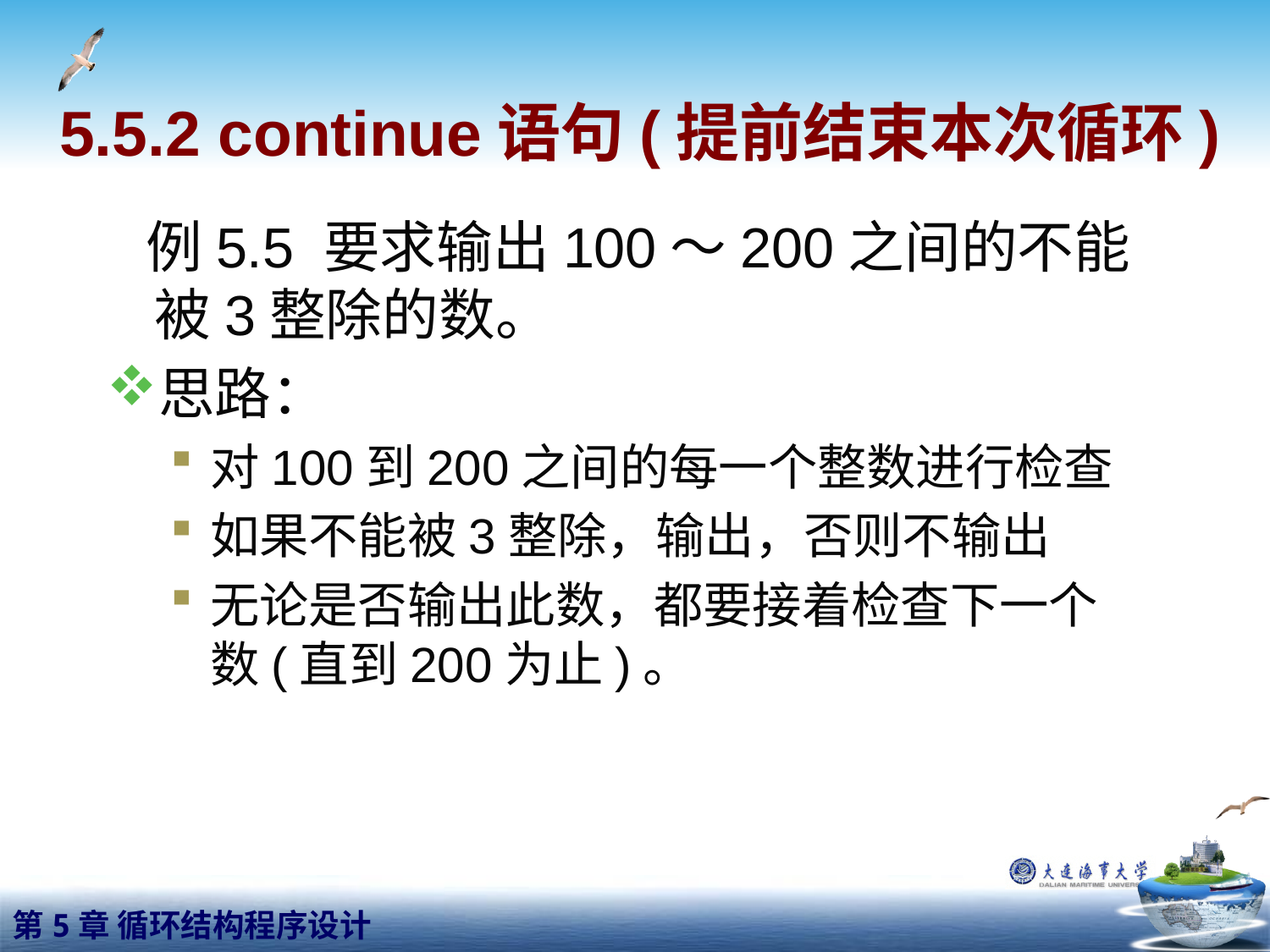

5.5.2 continue语句(提前结束本次循环)
  例5.5 要求输出100～200之间的不能被3整除的数。
思路：
对100到200之间的每一个整数进行检查
如果不能被3整除，输出，否则不输出
无论是否输出此数，都要接着检查下一个数(直到200为止)。